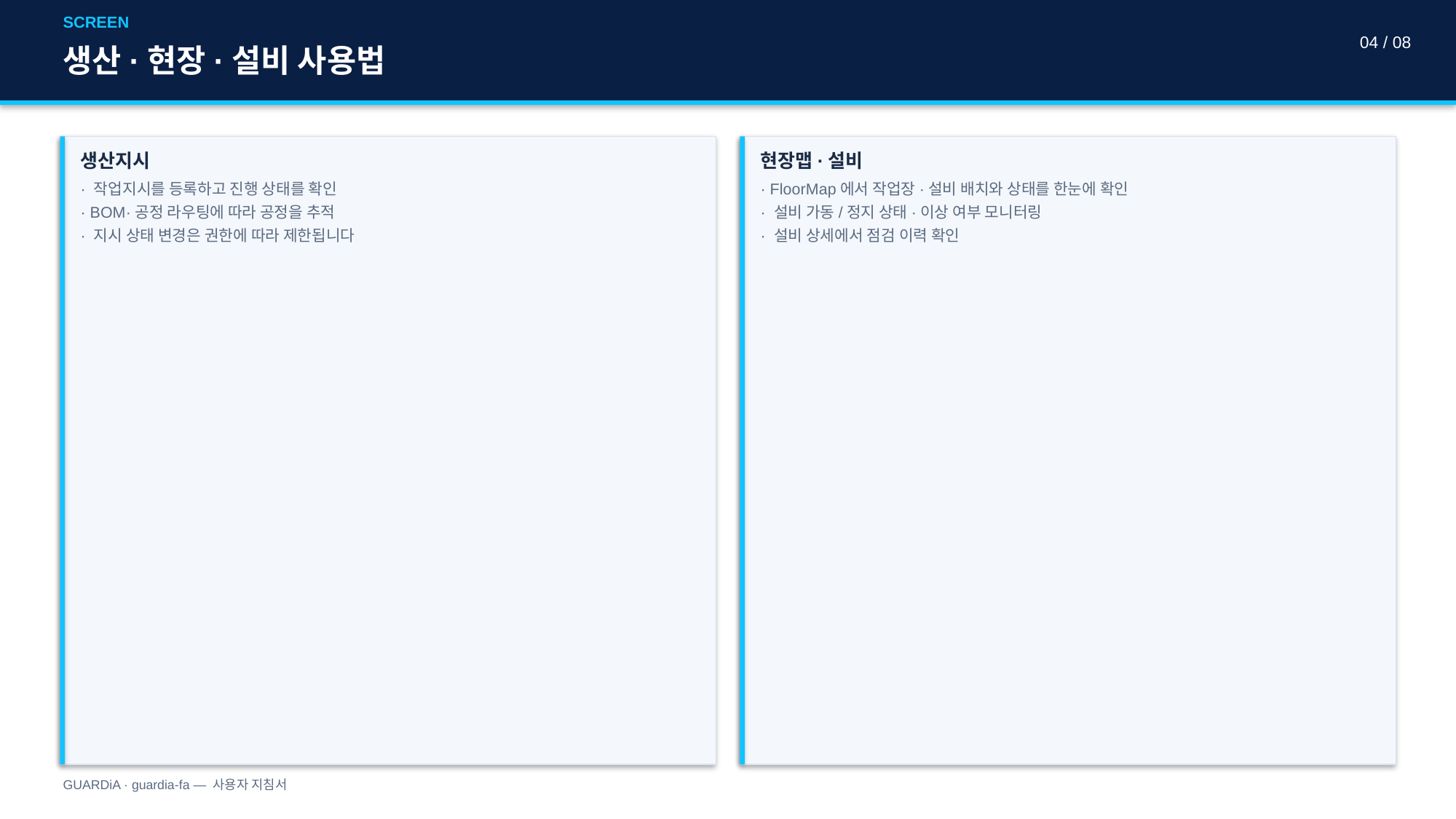

SCREEN
04 / 08
생산·현장·설비 사용법

생산지시
· 작업지시를 등록하고 진행 상태를 확인
· BOM·공정 라우팅에 따라 공정을 추적
· 지시 상태 변경은 권한에 따라 제한됩니다
현장맵·설비
· FloorMap에서 작업장·설비 배치와 상태를 한눈에 확인
· 설비 가동/정지 상태·이상 여부 모니터링
· 설비 상세에서 점검 이력 확인
GUARDiA · guardia-fa — 사용자 지침서